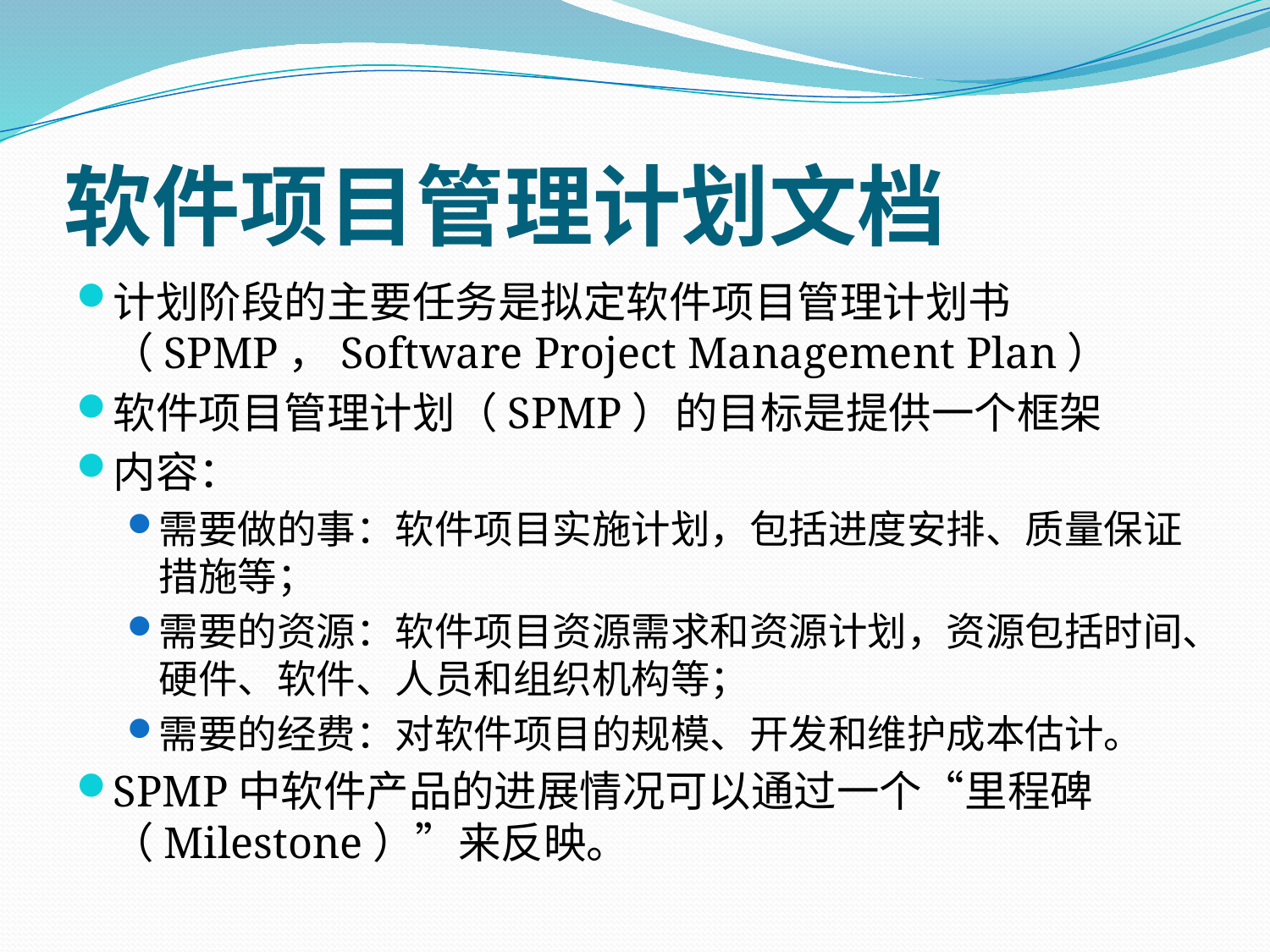

# 软件项目管理计划文档
计划阶段的主要任务是拟定软件项目管理计划书（SPMP，Software Project Management Plan）
软件项目管理计划（SPMP）的目标是提供一个框架
内容：
需要做的事：软件项目实施计划，包括进度安排、质量保证措施等；
需要的资源：软件项目资源需求和资源计划，资源包括时间、硬件、软件、人员和组织机构等；
需要的经费：对软件项目的规模、开发和维护成本估计。
SPMP中软件产品的进展情况可以通过一个“里程碑（Milestone）”来反映。